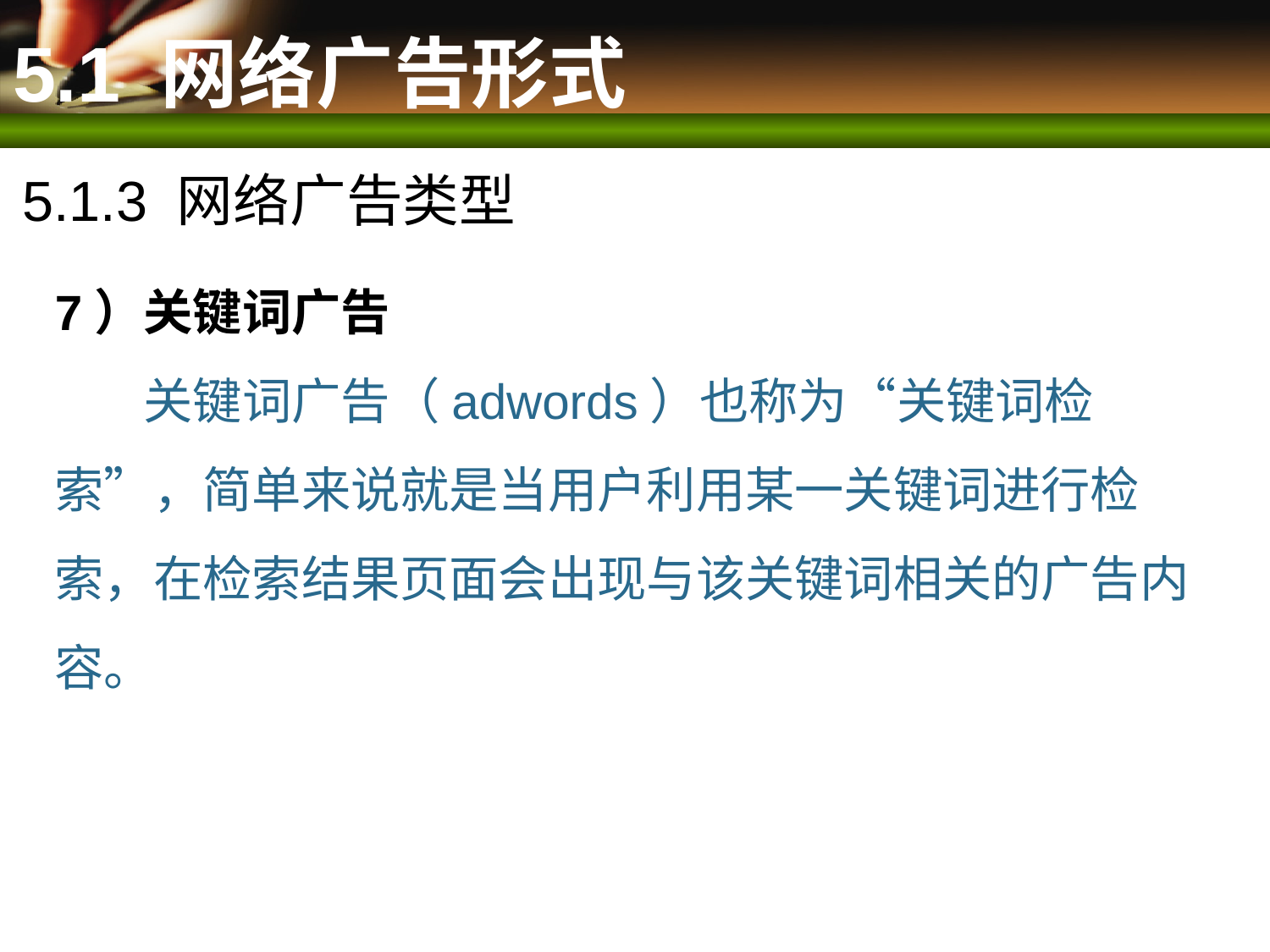

# 5.1 网络广告形式
5.1.3 网络广告类型
7）关键词广告
       关键词广告（adwords）也称为“关键词检索”，简单来说就是当用户利用某一关键词进行检索，在检索结果页面会出现与该关键词相关的广告内容。